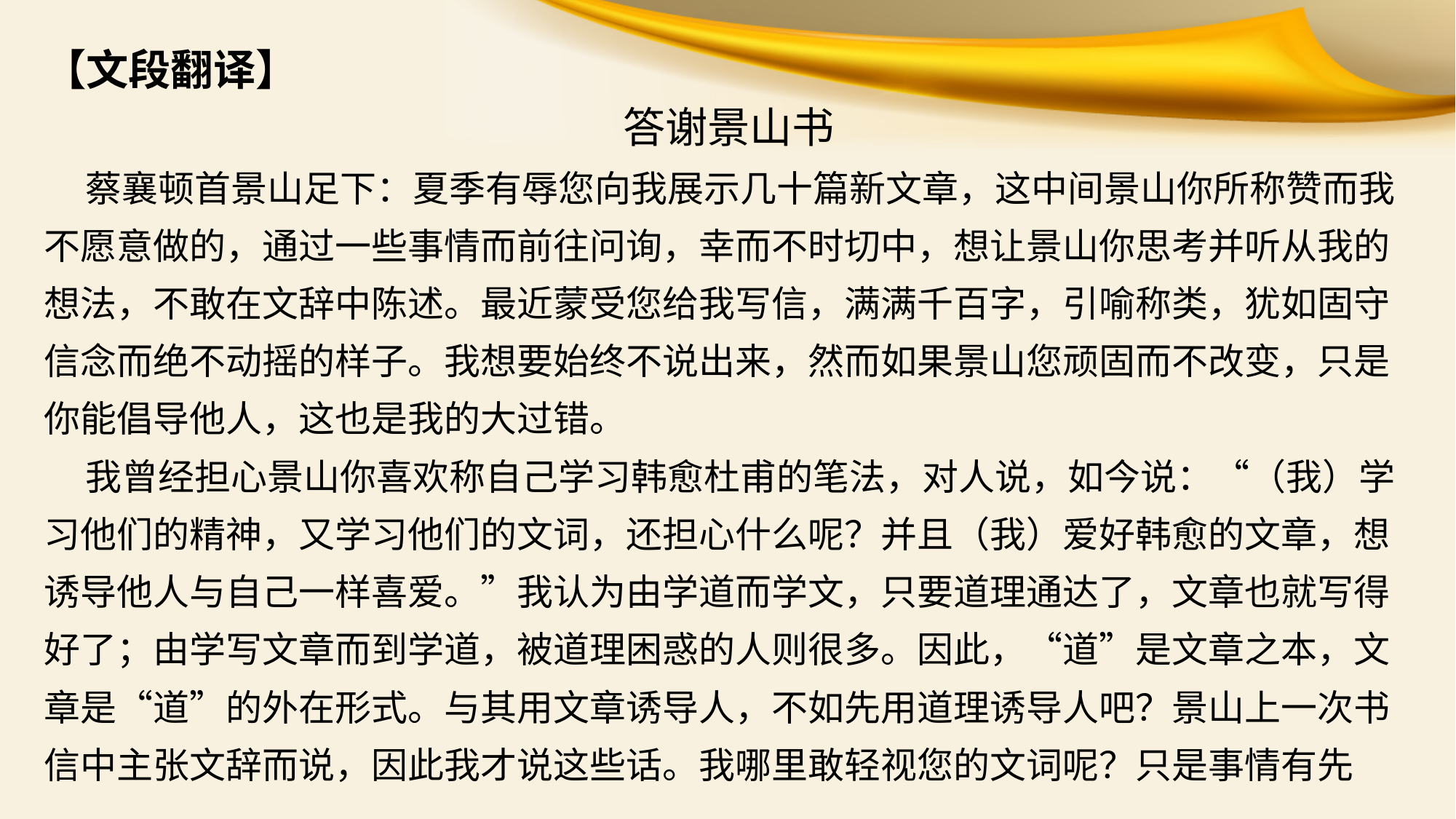

【文段翻译】
答谢景山书
    蔡襄顿首景山足下：夏季有辱您向我展示几十篇新文章，这中间景山你所称赞而我不愿意做的，通过一些事情而前往问询，幸而不时切中，想让景山你思考并听从我的想法，不敢在文辞中陈述。最近蒙受您给我写信，满满千百字，引喻称类，犹如固守信念而绝不动摇的样子。我想要始终不说出来，然而如果景山您顽固而不改变，只是你能倡导他人，这也是我的大过错。
    我曾经担心景山你喜欢称自己学习韩愈杜甫的笔法，对人说，如今说：“（我）学习他们的精神，又学习他们的文词，还担心什么呢？并且（我）爱好韩愈的文章，想诱导他人与自己一样喜爱。”我认为由学道而学文，只要道理通达了，文章也就写得好了；由学写文章而到学道，被道理困惑的人则很多。因此，“道”是文章之本，文章是“道”的外在形式。与其用文章诱导人，不如先用道理诱导人吧？景山上一次书信中主张文辞而说，因此我才说这些话。我哪里敢轻视您的文词呢？只是事情有先